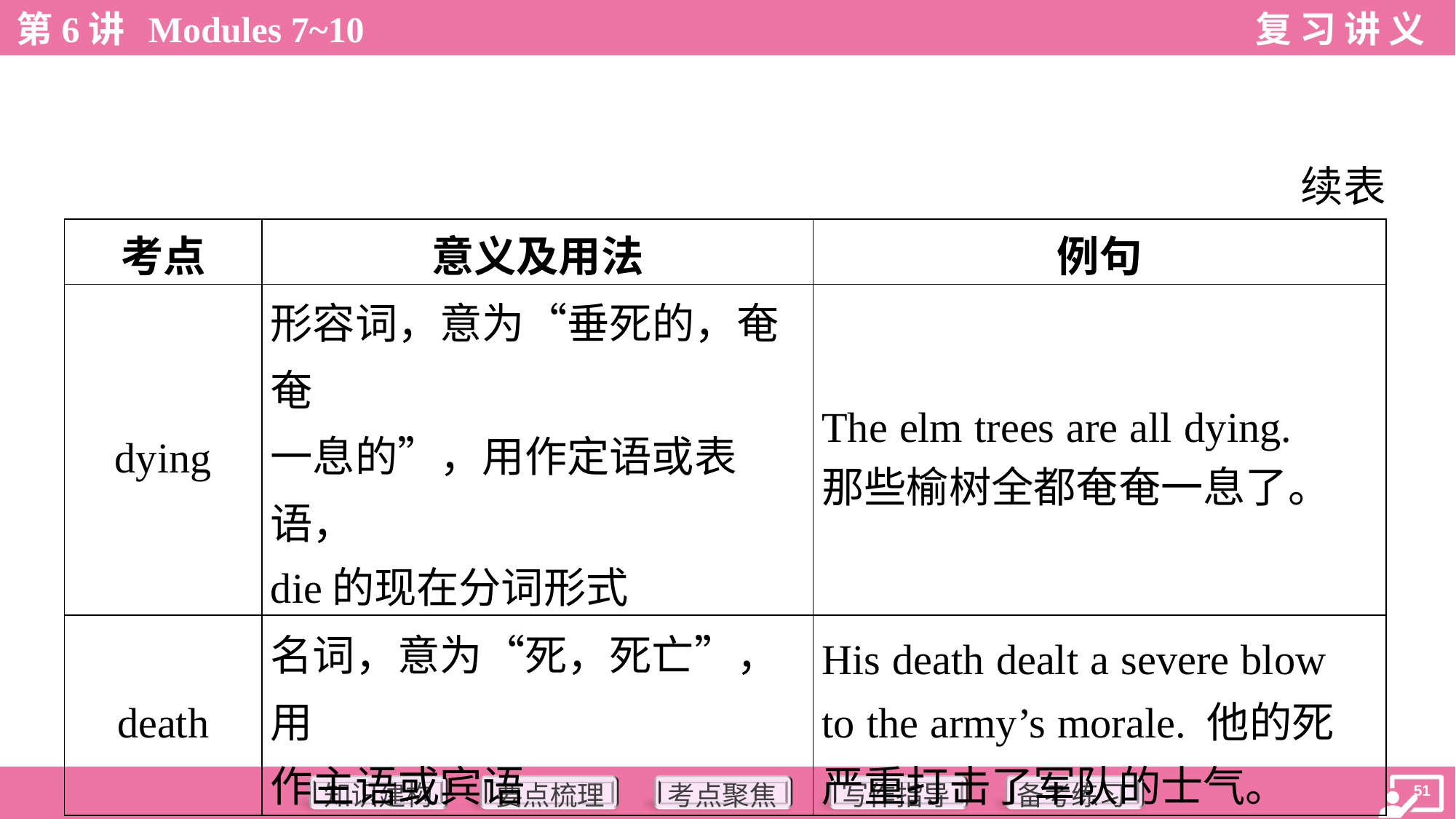

续表
| 考点 | 意义及用法 | 例句 |
| --- | --- | --- |
| dying | 形容词，意为“垂死的，奄奄 一息的”，用作定语或表语， die的现在分词形式 | The elm trees are all dying. 那些榆树全都奄奄一息了。 |
| death | 名词，意为“死，死亡”，用 作主语或宾语 | His death dealt a severe blow to the army’s morale. 他的死 严重打击了军队的士气。 |